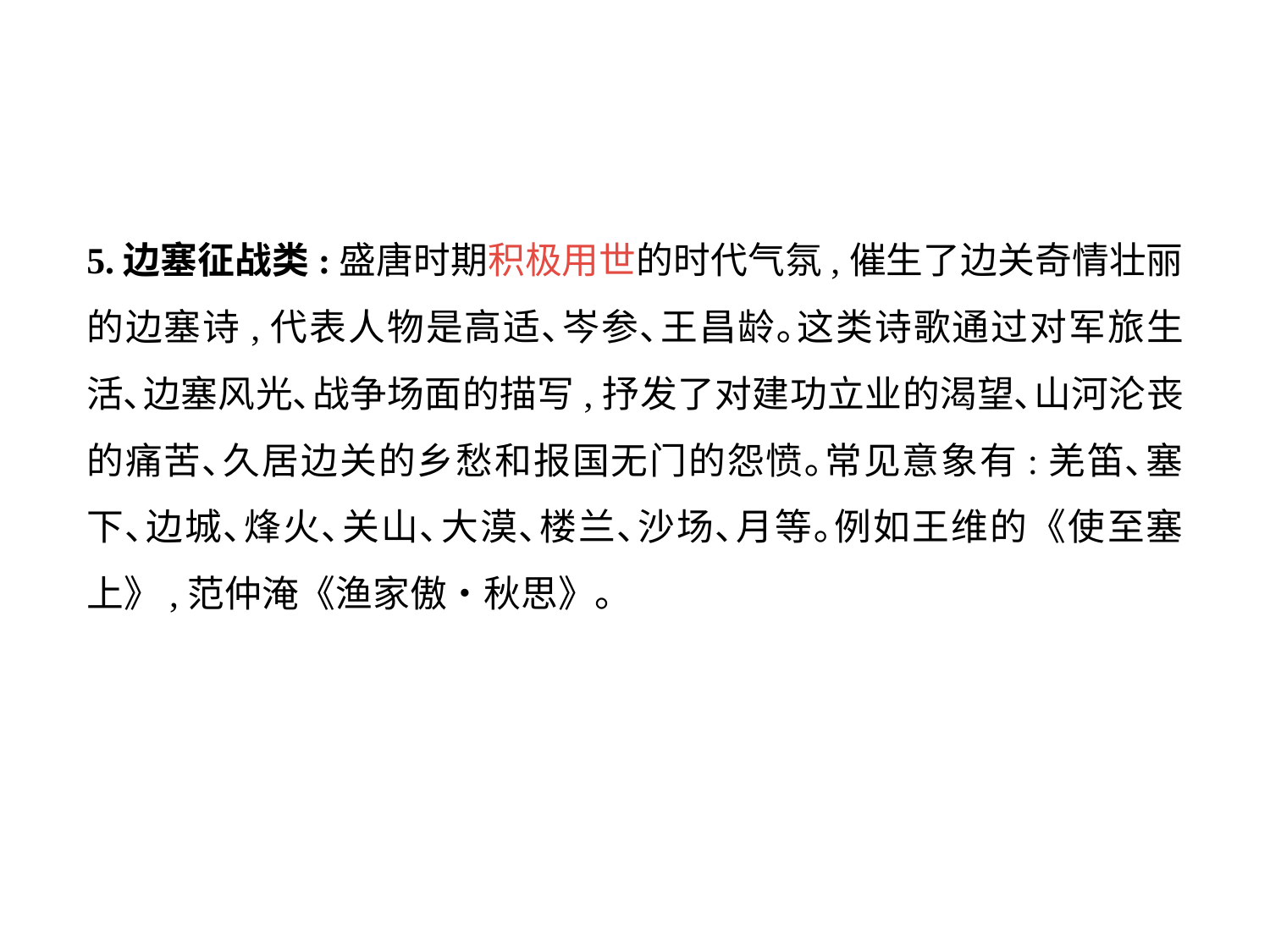

5.边塞征战类:盛唐时期积极用世的时代气氛,催生了边关奇情壮丽的边塞诗,代表人物是高适､岑参､王昌龄｡这类诗歌通过对军旅生活､边塞风光､战争场面的描写,抒发了对建功立业的渴望､山河沦丧的痛苦､久居边关的乡愁和报国无门的怨愤｡常见意象有:羌笛､塞下､边城､烽火､关山､大漠､楼兰､沙场､月等｡例如王维的《使至塞上》,范仲淹《渔家傲•秋思》。